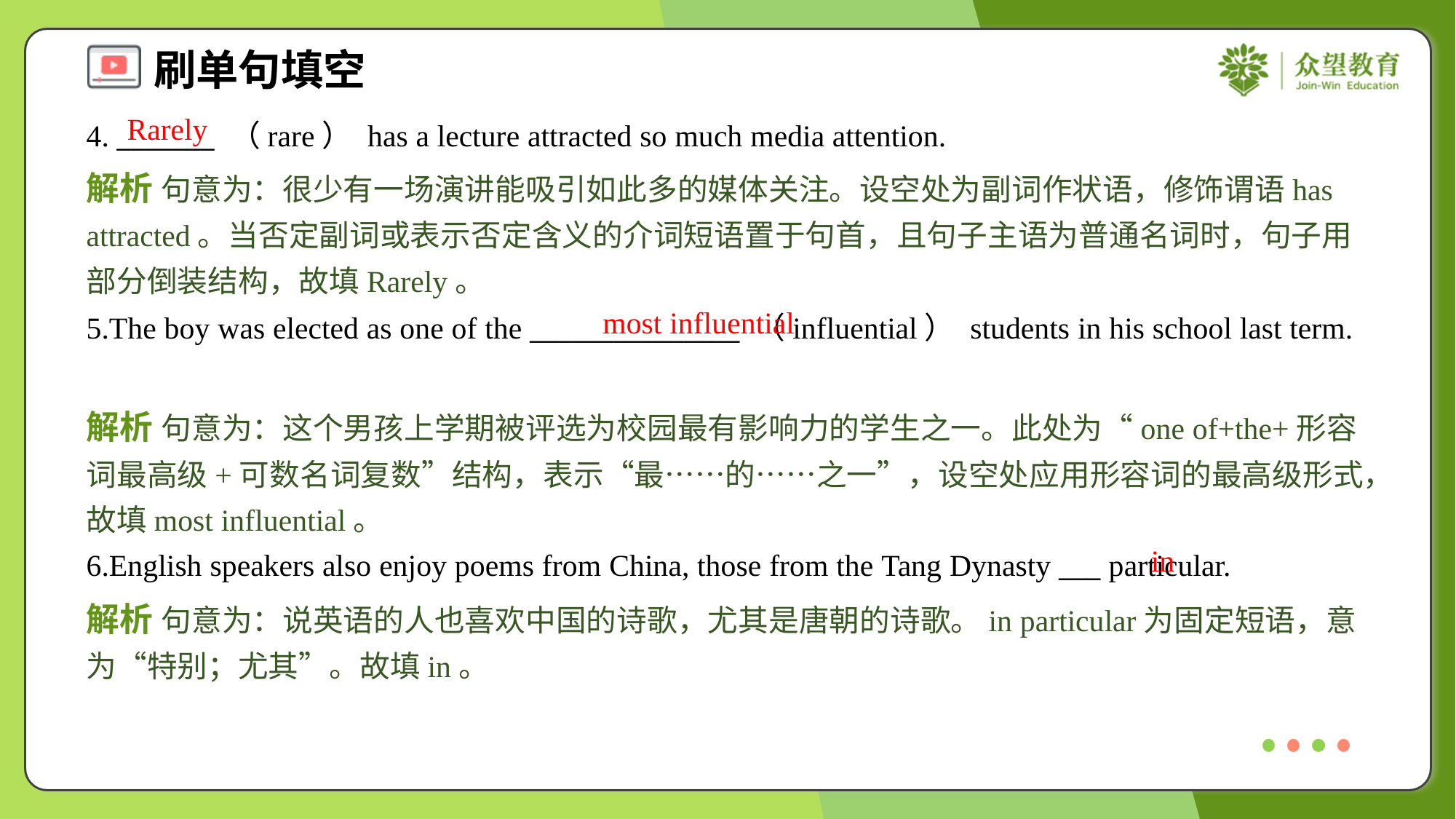

Rarely
4. _______ （rare） has a lecture attracted so much media attention.
解析 句意为：很少有一场演讲能吸引如此多的媒体关注。设空处为副词作状语，修饰谓语has attracted。当否定副词或表示否定含义的介词短语置于句首，且句子主语为普通名词时，句子用部分倒装结构，故填Rarely。
most influential
5.The boy was elected as one of the _______________ （influential） students in his school last term.
解析 句意为：这个男孩上学期被评选为校园最有影响力的学生之一。此处为“one of+the+形容词最高级+可数名词复数”结构，表示“最……的……之一”，设空处应用形容词的最高级形式，故填most influential。
in
6.English speakers also enjoy poems from China, those from the Tang Dynasty ___ particular.
解析 句意为：说英语的人也喜欢中国的诗歌，尤其是唐朝的诗歌。in particular为固定短语，意为“特别；尤其”。故填in。